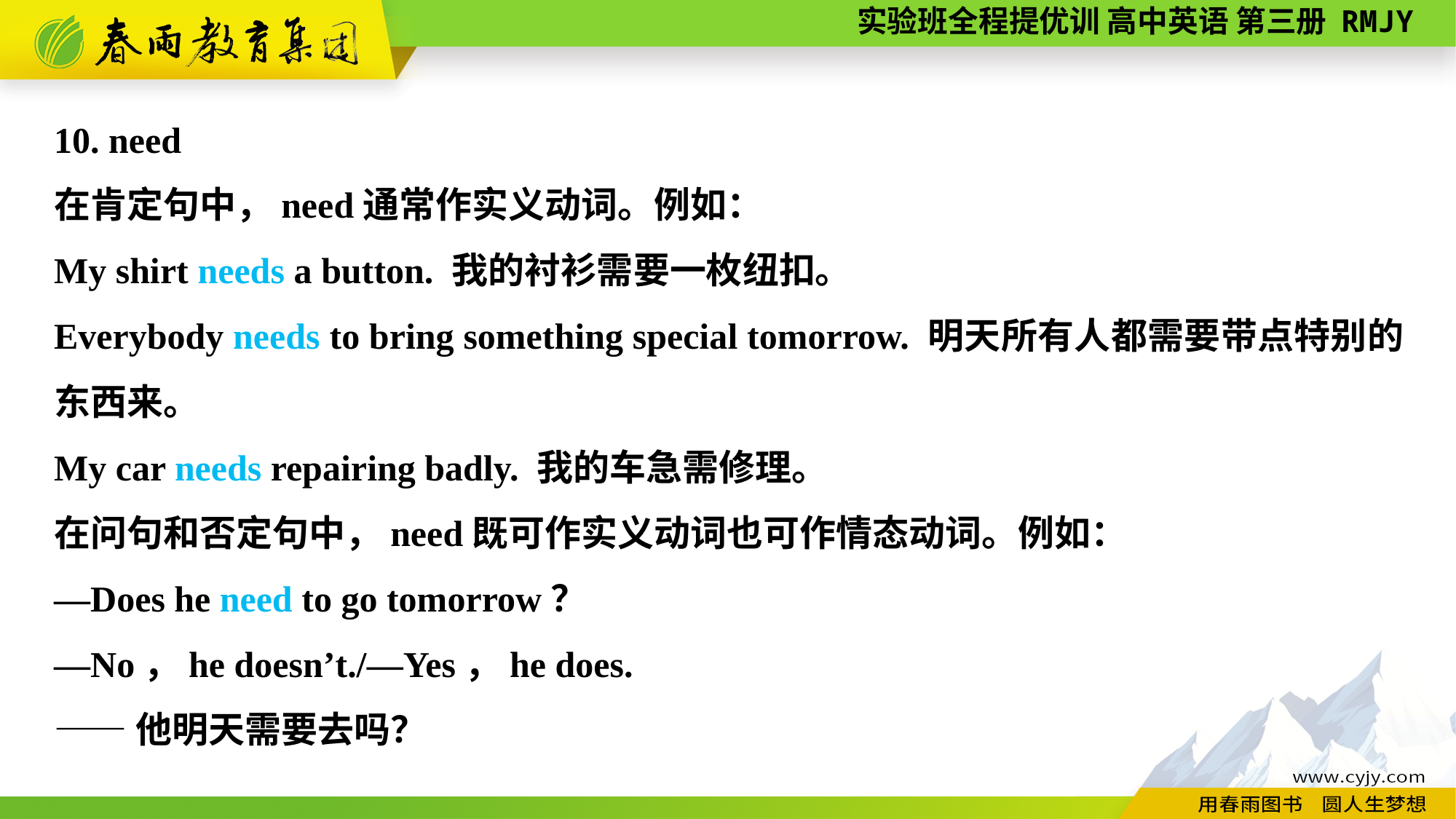

10. need
在肯定句中，need通常作实义动词。例如：
My shirt needs a button. 我的衬衫需要一枚纽扣。
Everybody needs to bring something special tomorrow. 明天所有人都需要带点特别的东西来。
My car needs repairing badly. 我的车急需修理。
在问句和否定句中，need既可作实义动词也可作情态动词。例如：
—Does he need to go tomorrow？
—No，he doesn’t./—Yes，he does.
——他明天需要去吗？